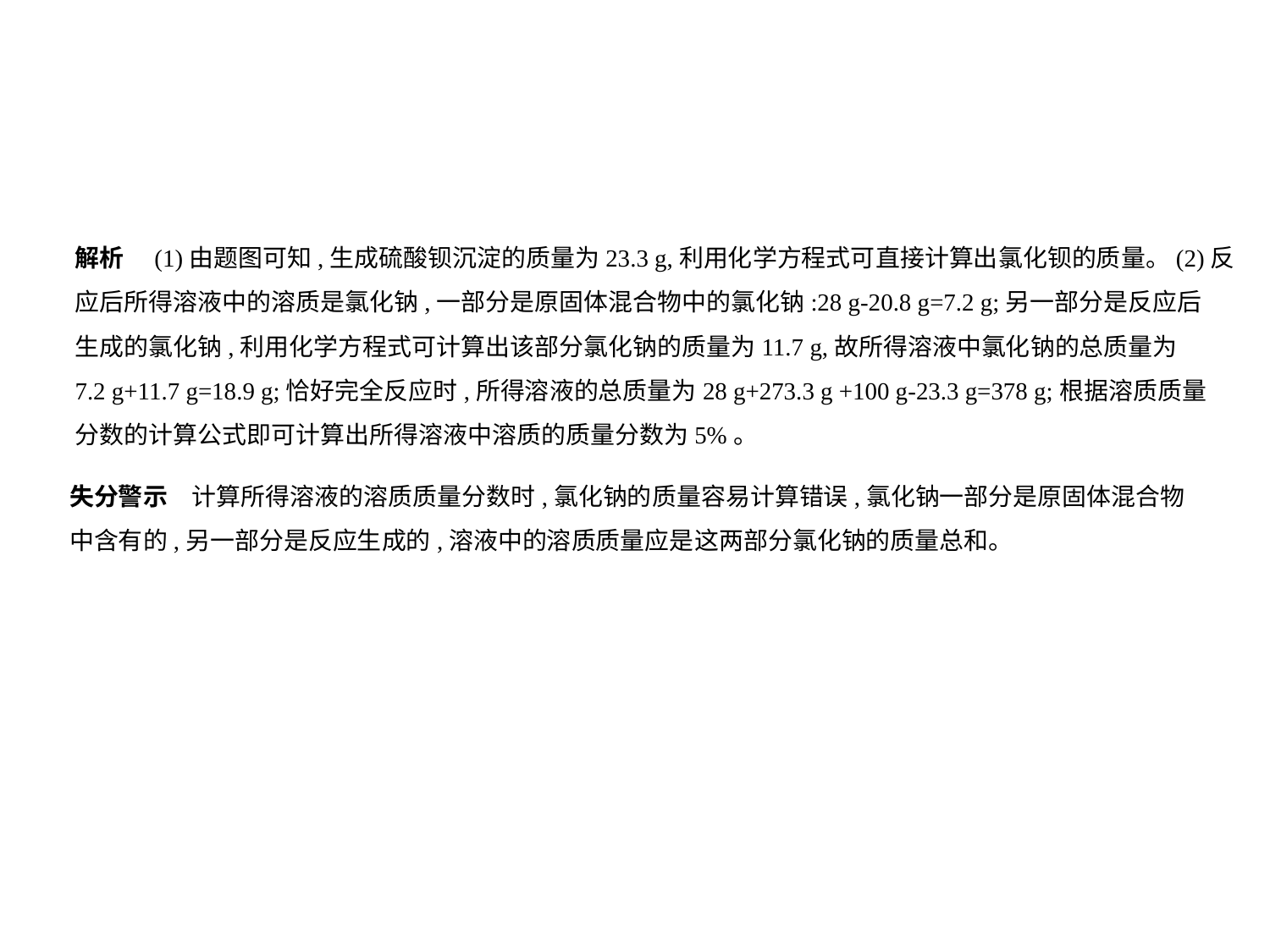

解析　(1)由题图可知,生成硫酸钡沉淀的质量为23.3 g,利用化学方程式可直接计算出氯化钡的质量。(2)反
应后所得溶液中的溶质是氯化钠,一部分是原固体混合物中的氯化钠:28 g-20.8 g=7.2 g;另一部分是反应后
生成的氯化钠,利用化学方程式可计算出该部分氯化钠的质量为11.7 g,故所得溶液中氯化钠的总质量为
7.2 g+11.7 g=18.9 g;恰好完全反应时,所得溶液的总质量为28 g+273.3 g +100 g-23.3 g=378 g;根据溶质质量
分数的计算公式即可计算出所得溶液中溶质的质量分数为5%。
失分警示　计算所得溶液的溶质质量分数时,氯化钠的质量容易计算错误,氯化钠一部分是原固体混合物
中含有的,另一部分是反应生成的,溶液中的溶质质量应是这两部分氯化钠的质量总和。